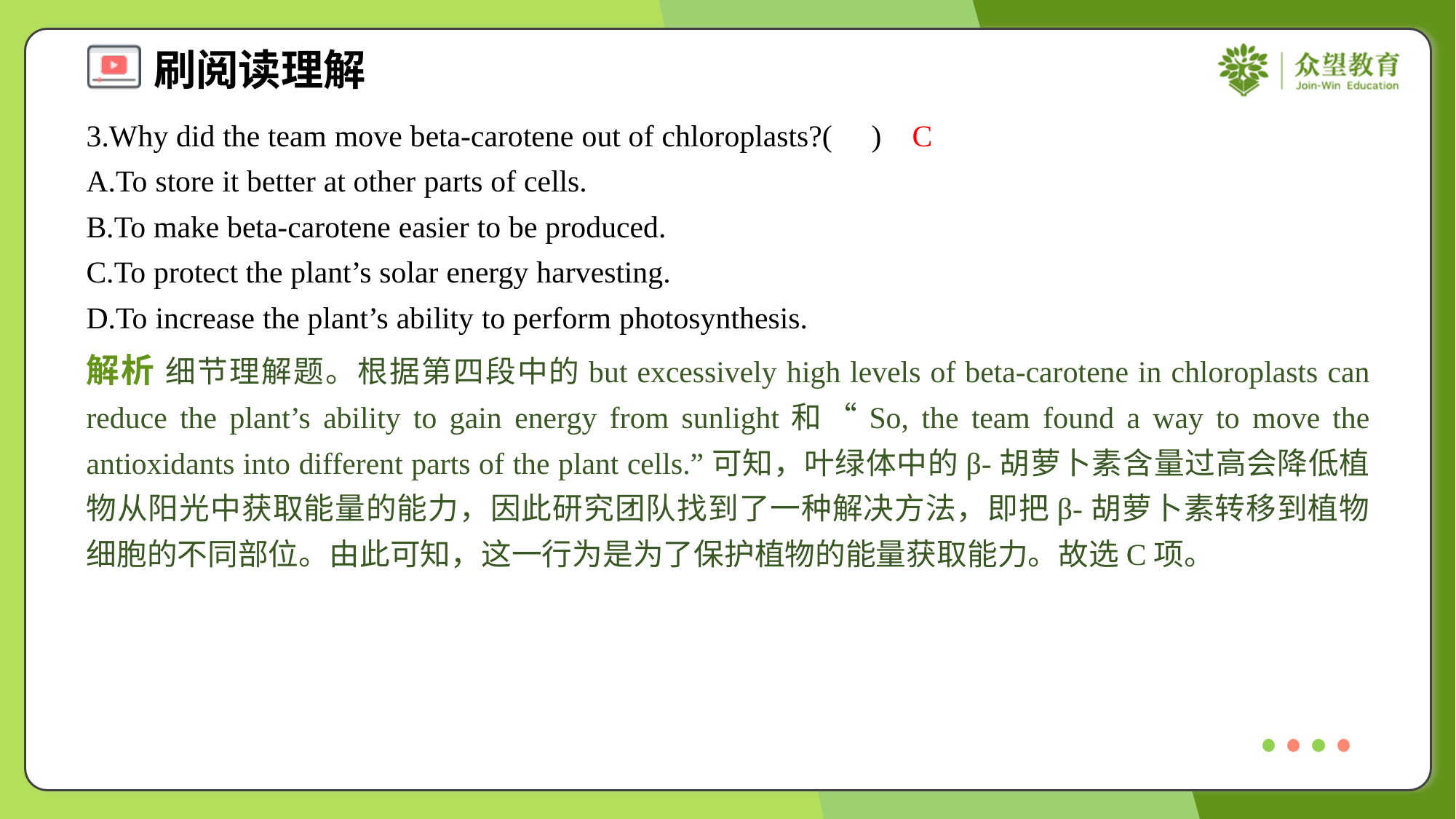

3.Why did the team move beta-carotene out of chloroplasts?(     )
C
A.To store it better at other parts of cells.
B.To make beta-carotene easier to be produced.
C.To protect the plant’s solar energy harvesting.
D.To increase the plant’s ability to perform photosynthesis.
解析 细节理解题。根据第四段中的but excessively high levels of beta-carotene in chloroplasts can reduce the plant’s ability to gain energy from sunlight和“So, the team found a way to move the antioxidants into different parts of the plant cells.”可知，叶绿体中的β-胡萝卜素含量过高会降低植物从阳光中获取能量的能力，因此研究团队找到了一种解决方法，即把β-胡萝卜素转移到植物细胞的不同部位。由此可知，这一行为是为了保护植物的能量获取能力。故选C项。